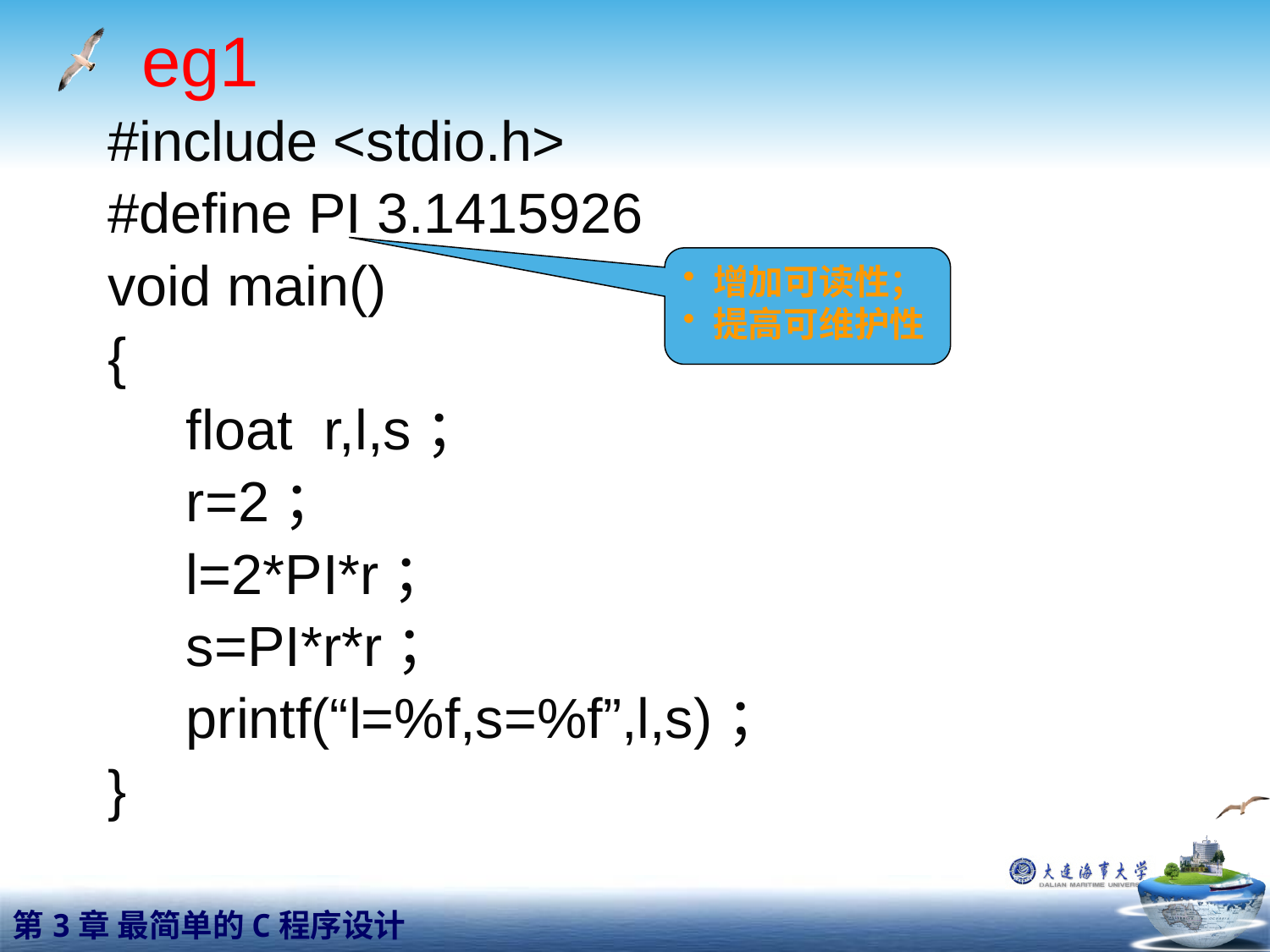

eg1
#include <stdio.h>
#define PI 3.1415926
void main()
{
     float  r,l,s；
     r=2；
     l=2*PI*r；
     s=PI*r*r；
     printf(“l=%f,s=%f”,l,s)；
}

增加可读性；
提高可维护性